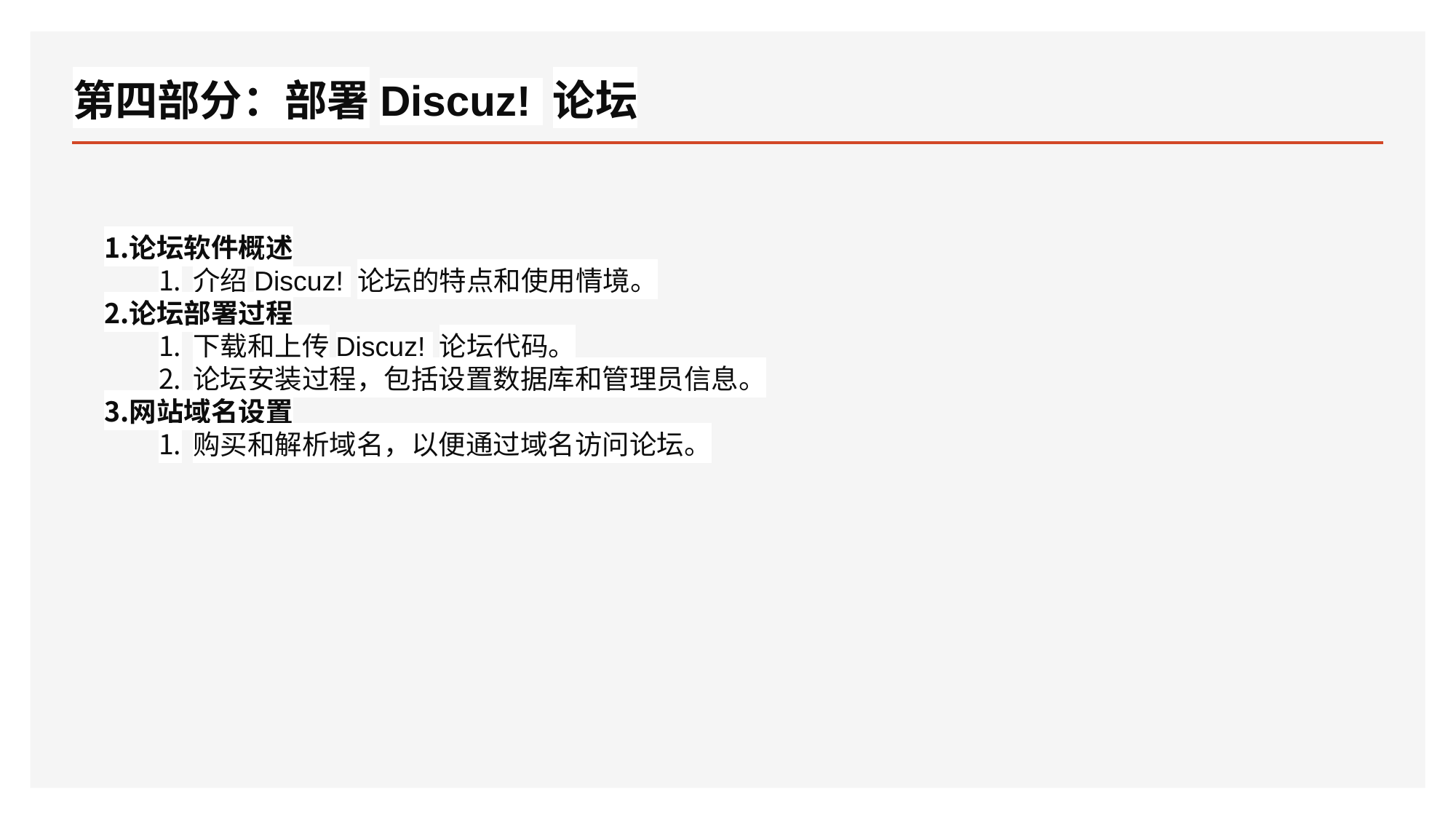

# 第四部分：部署Discuz! 论坛
论坛软件概述
介绍Discuz! 论坛的特点和使用情境。
论坛部署过程
下载和上传Discuz! 论坛代码。
论坛安装过程，包括设置数据库和管理员信息。
网站域名设置
购买和解析域名，以便通过域名访问论坛。